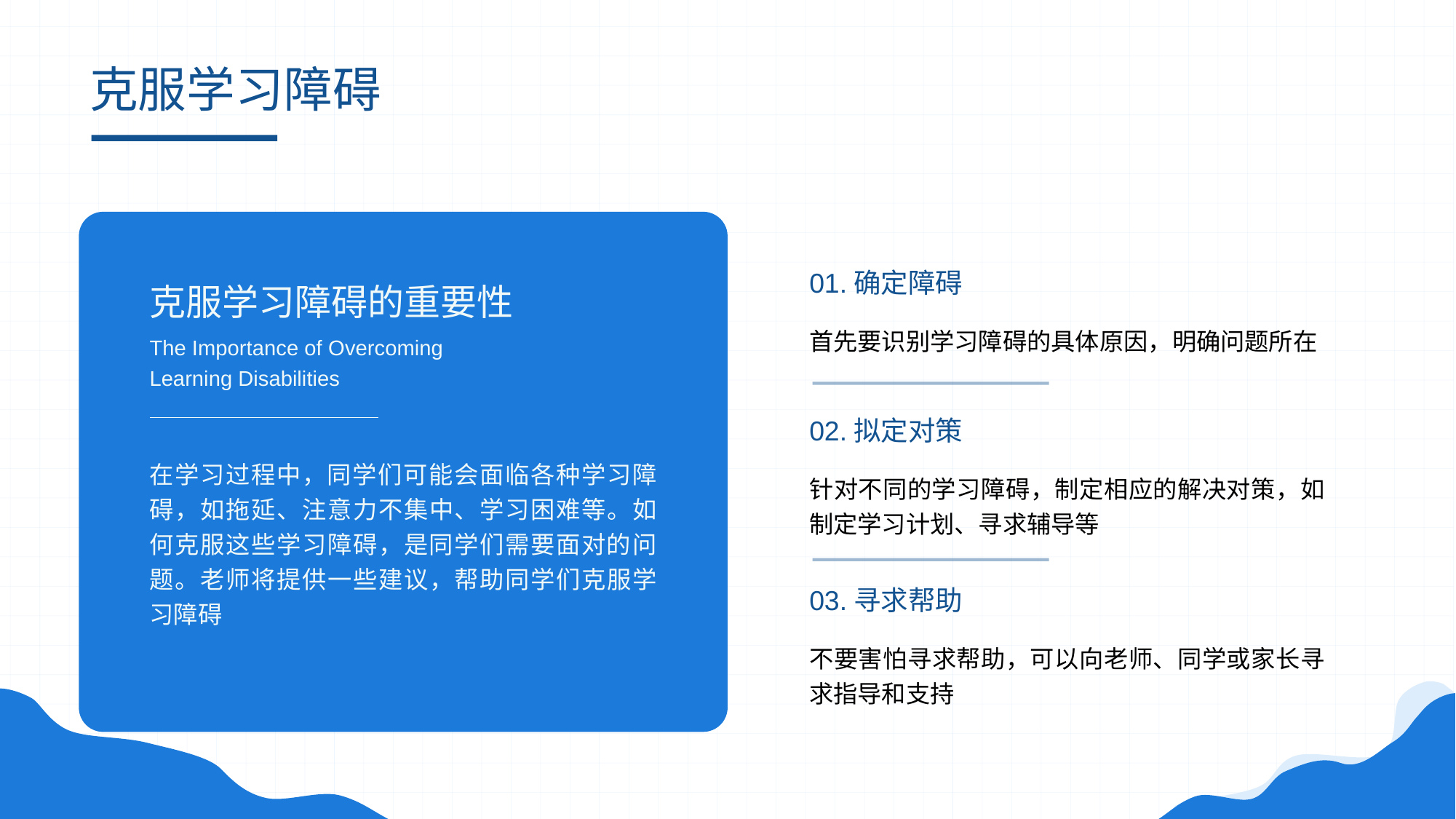

# 克服学习障碍

01.确定障碍
克服学习障碍的重要性
首先要识别学习障碍的具体原因，明确问题所在
The Importance of Overcoming Learning Disabilities
02.拟定对策
在学习过程中，同学们可能会面临各种学习障碍，如拖延、注意力不集中、学习困难等。如何克服这些学习障碍，是同学们需要面对的问题。老师将提供一些建议，帮助同学们克服学习障碍
针对不同的学习障碍，制定相应的解决对策，如制定学习计划、寻求辅导等
03.寻求帮助
不要害怕寻求帮助，可以向老师、同学或家长寻求指导和支持